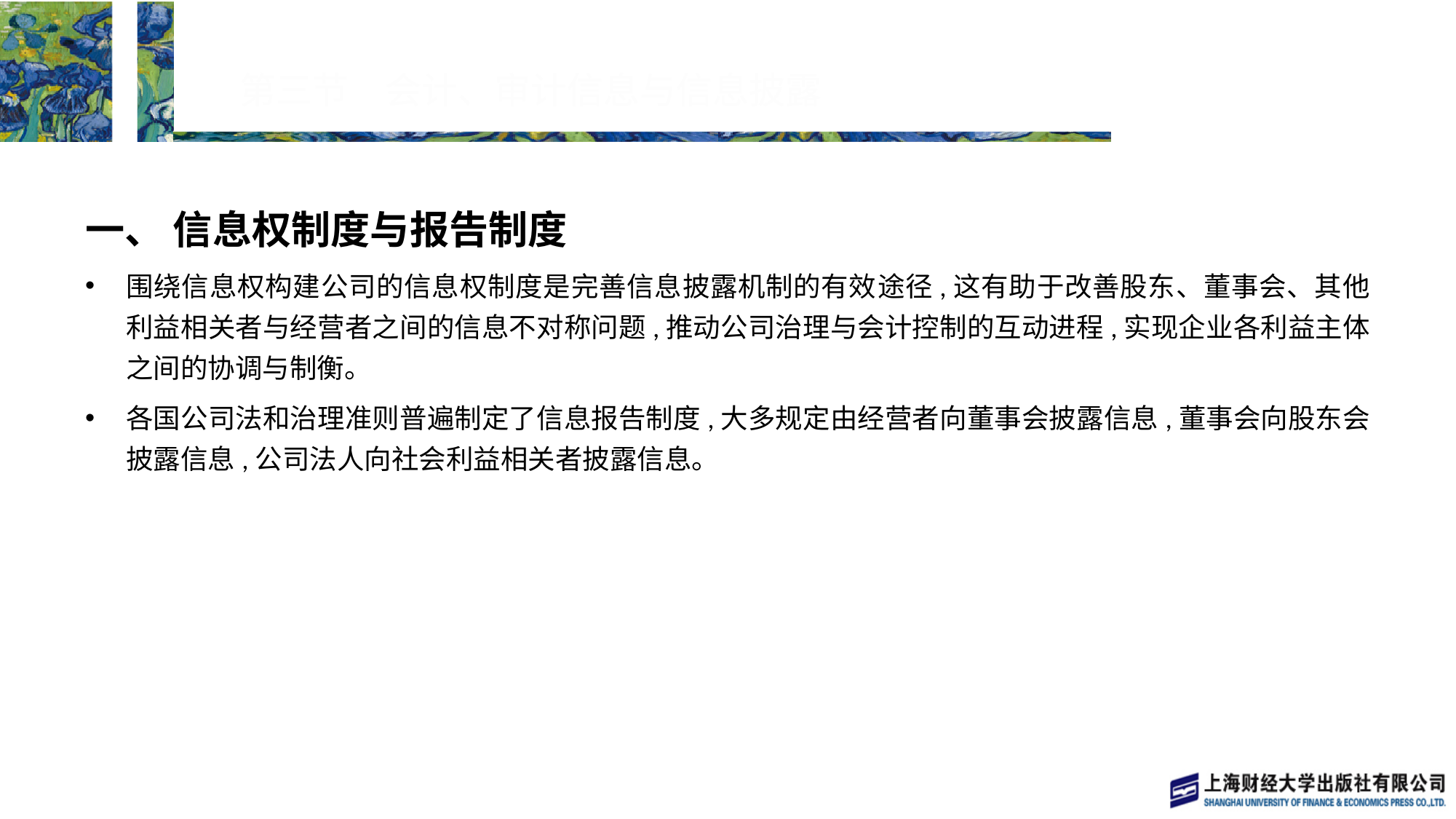

# 第三节　会计、审计信息与信息披露
一、 信息权制度与报告制度
围绕信息权构建公司的信息权制度是完善信息披露机制的有效途径,这有助于改善股东、董事会、其他利益相关者与经营者之间的信息不对称问题,推动公司治理与会计控制的互动进程,实现企业各利益主体之间的协调与制衡。
各国公司法和治理准则普遍制定了信息报告制度,大多规定由经营者向董事会披露信息,董事会向股东会披露信息,公司法人向社会利益相关者披露信息。